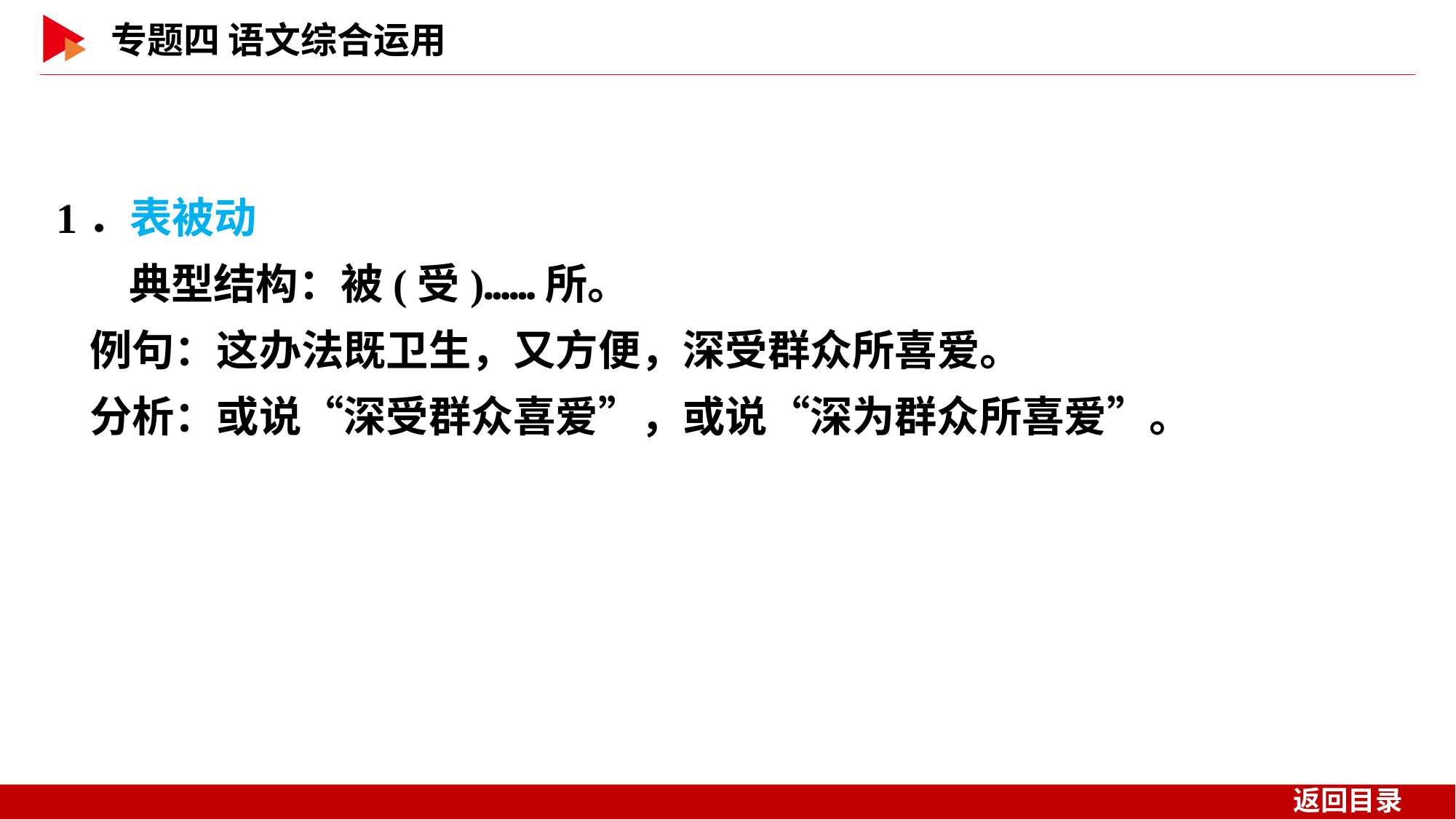

1．表被动
   典型结构：被(受)……所。
例句：这办法既卫生，又方便，深受群众所喜爱。
分析：或说“深受群众喜爱”，或说“深为群众所喜爱”。